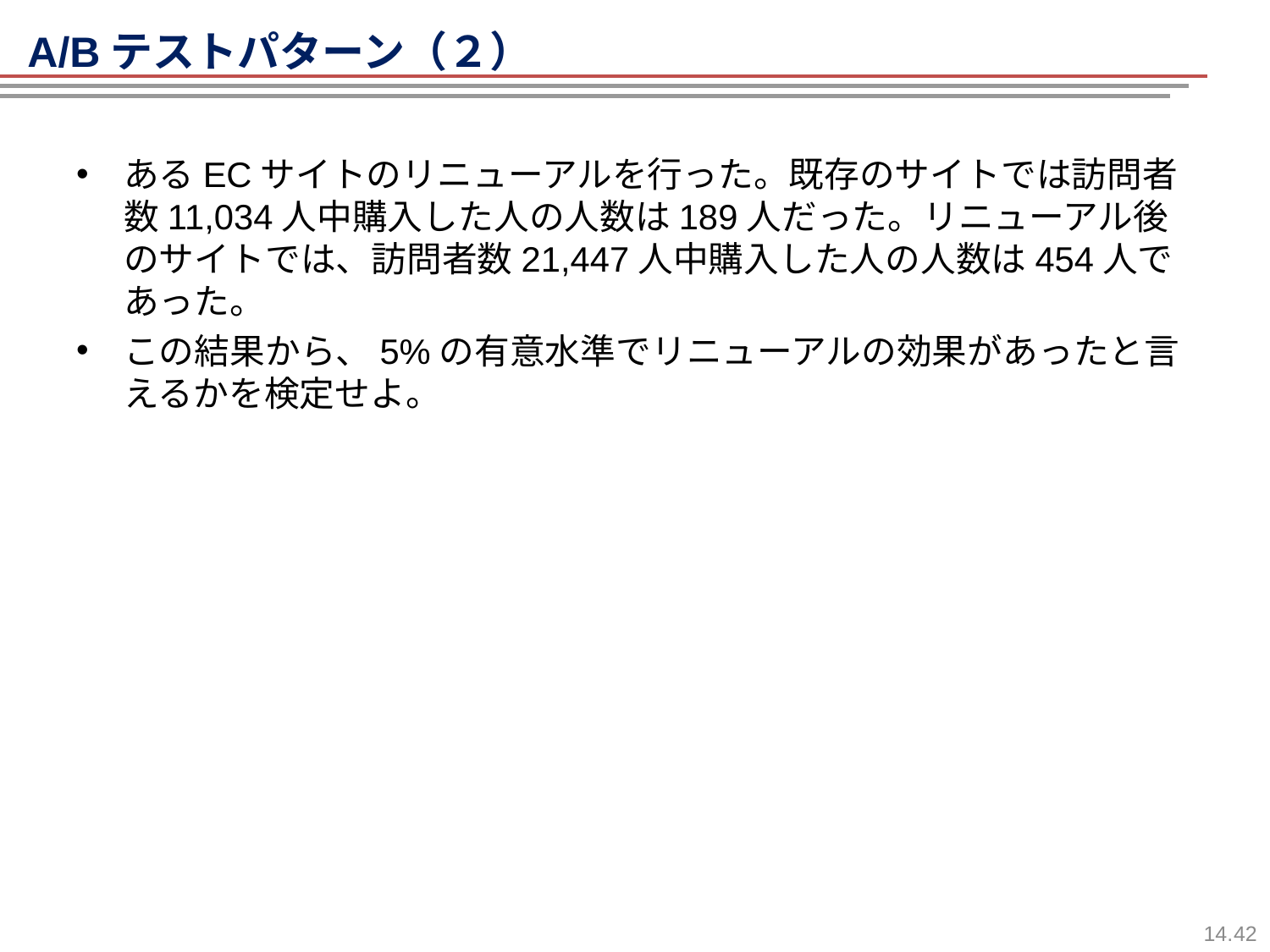

A/Bテストパターン（２）
あるECサイトのリニューアルを行った。既存のサイトでは訪問者数11,034人中購入した人の人数は189人だった。リニューアル後のサイトでは、訪問者数21,447人中購入した人の人数は454人であった。
この結果から、5%の有意水準でリニューアルの効果があったと言えるかを検定せよ。
42